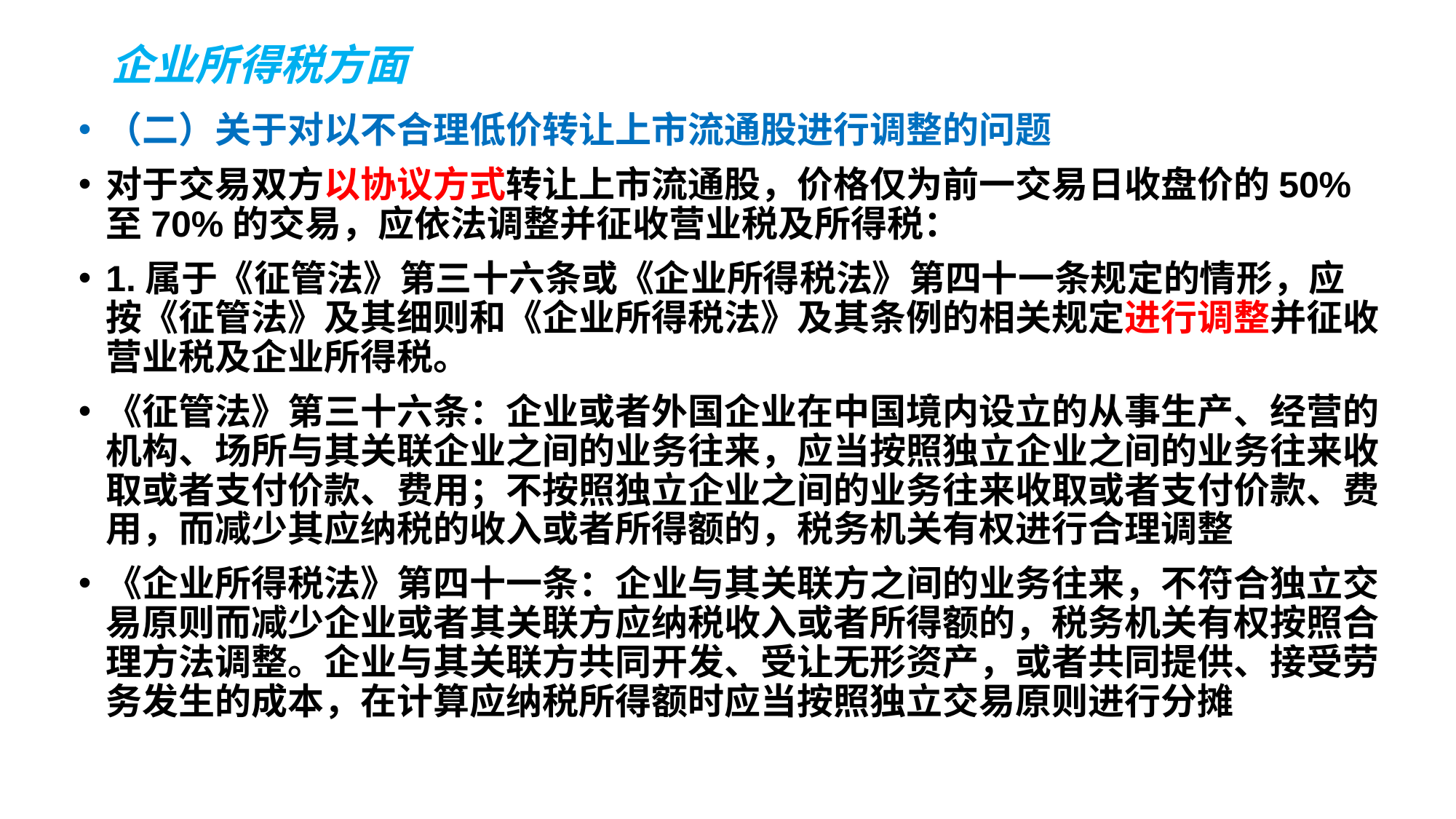

# 企业所得税方面
（二）关于对以不合理低价转让上市流通股进行调整的问题
对于交易双方以协议方式转让上市流通股，价格仅为前一交易日收盘价的50%至70%的交易，应依法调整并征收营业税及所得税：
1.属于《征管法》第三十六条或《企业所得税法》第四十一条规定的情形，应按《征管法》及其细则和《企业所得税法》及其条例的相关规定进行调整并征收营业税及企业所得税。
《征管法》第三十六条：企业或者外国企业在中国境内设立的从事生产、经营的机构、场所与其关联企业之间的业务往来，应当按照独立企业之间的业务往来收取或者支付价款、费用；不按照独立企业之间的业务往来收取或者支付价款、费用，而减少其应纳税的收入或者所得额的，税务机关有权进行合理调整
《企业所得税法》第四十一条：企业与其关联方之间的业务往来，不符合独立交易原则而减少企业或者其关联方应纳税收入或者所得额的，税务机关有权按照合理方法调整。企业与其关联方共同开发、受让无形资产，或者共同提供、接受劳务发生的成本，在计算应纳税所得额时应当按照独立交易原则进行分摊